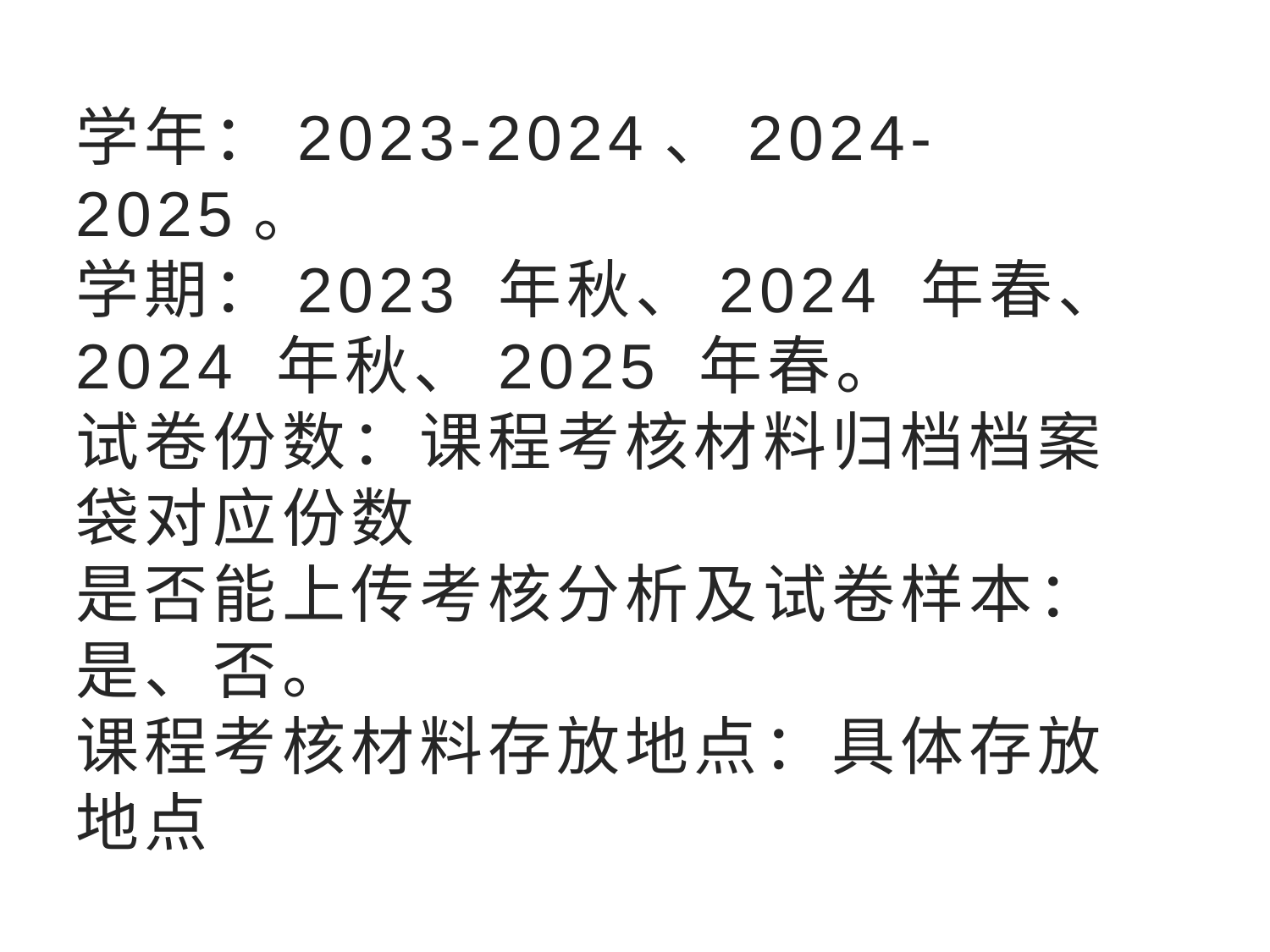

# 学年：2023-2024、2024-2025。 学期：2023 年秋、2024 年春、2024 年秋、2025 年春。 试卷份数：课程考核材料归档档案袋对应份数 是否能上传考核分析及试卷样本：是、否。 课程考核材料存放地点：具体存放地点